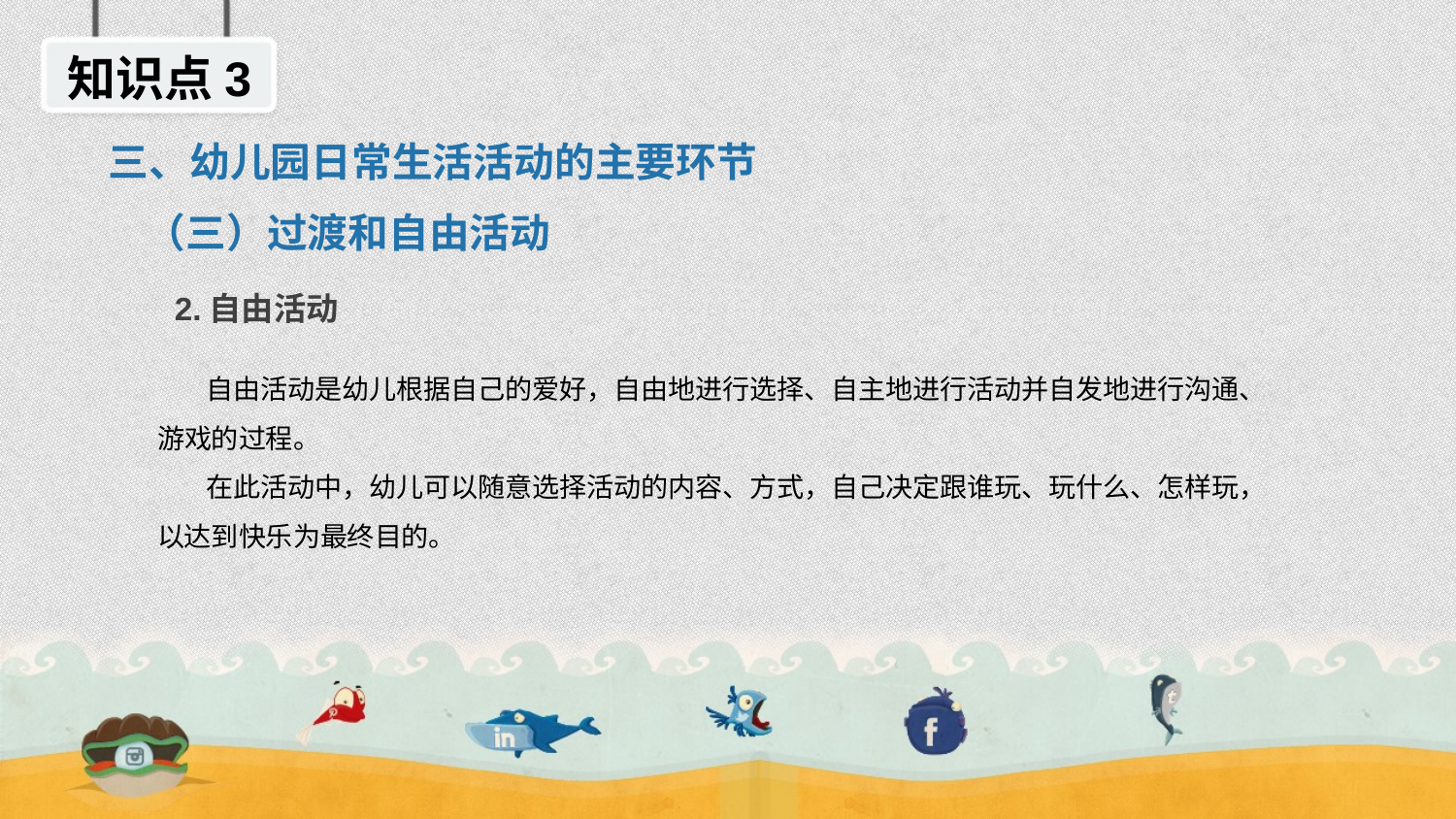

知识点3
三、幼儿园日常生活活动的主要环节
（三）过渡和自由活动
2.自由活动
       自由活动是幼儿根据自己的爱好，自由地进行选择、自主地进行活动并自发地进行沟通、游戏的过程。
       在此活动中，幼儿可以随意选择活动的内容、方式，自己决定跟谁玩、玩什么、怎样玩，以达到快乐为最终目的。